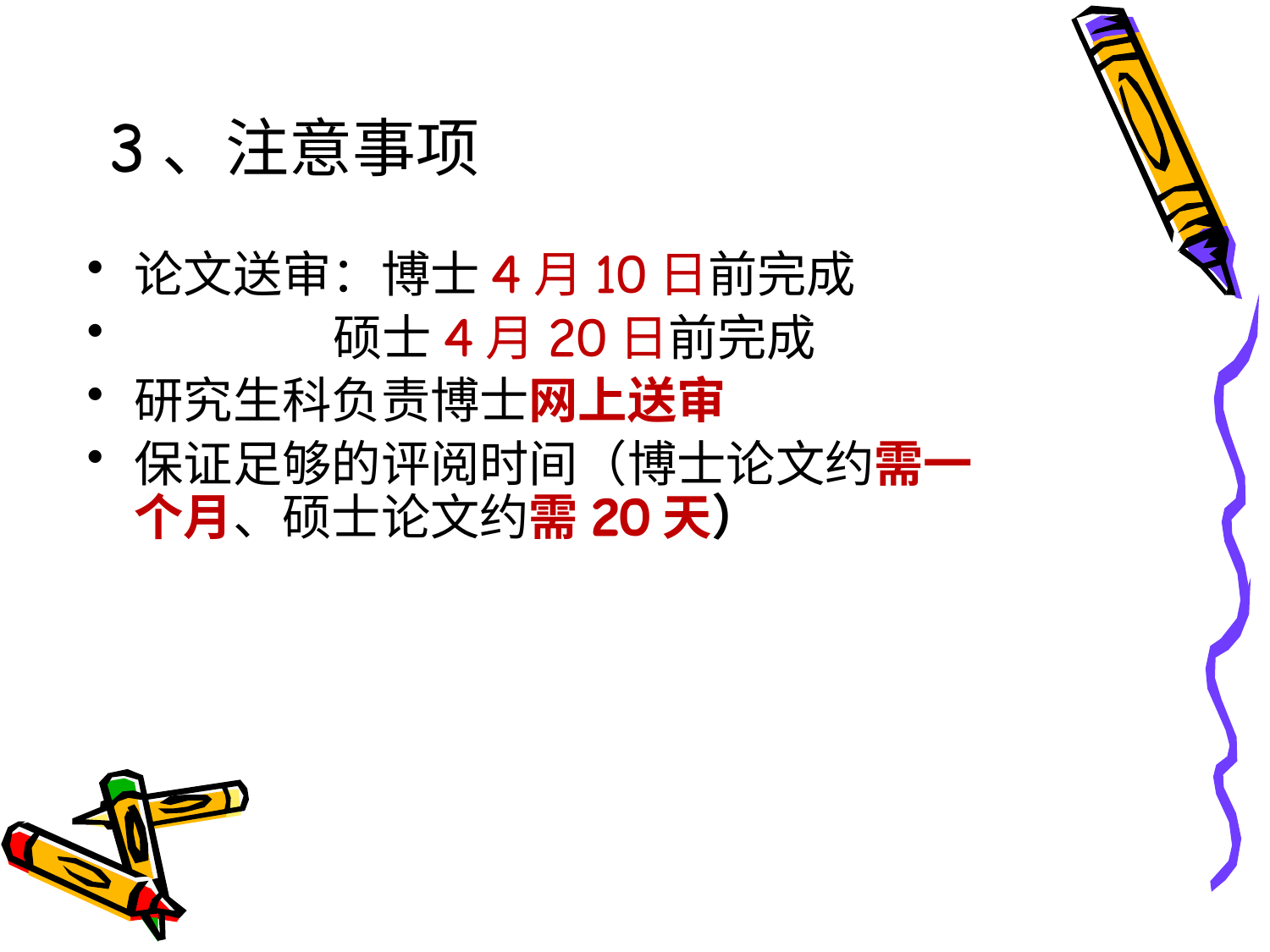

# 3、注意事项
论文送审：博士4月10日前完成
                 硕士4月20日前完成
研究生科负责博士网上送审
保证足够的评阅时间（博士论文约需一个月、硕士论文约需20天）